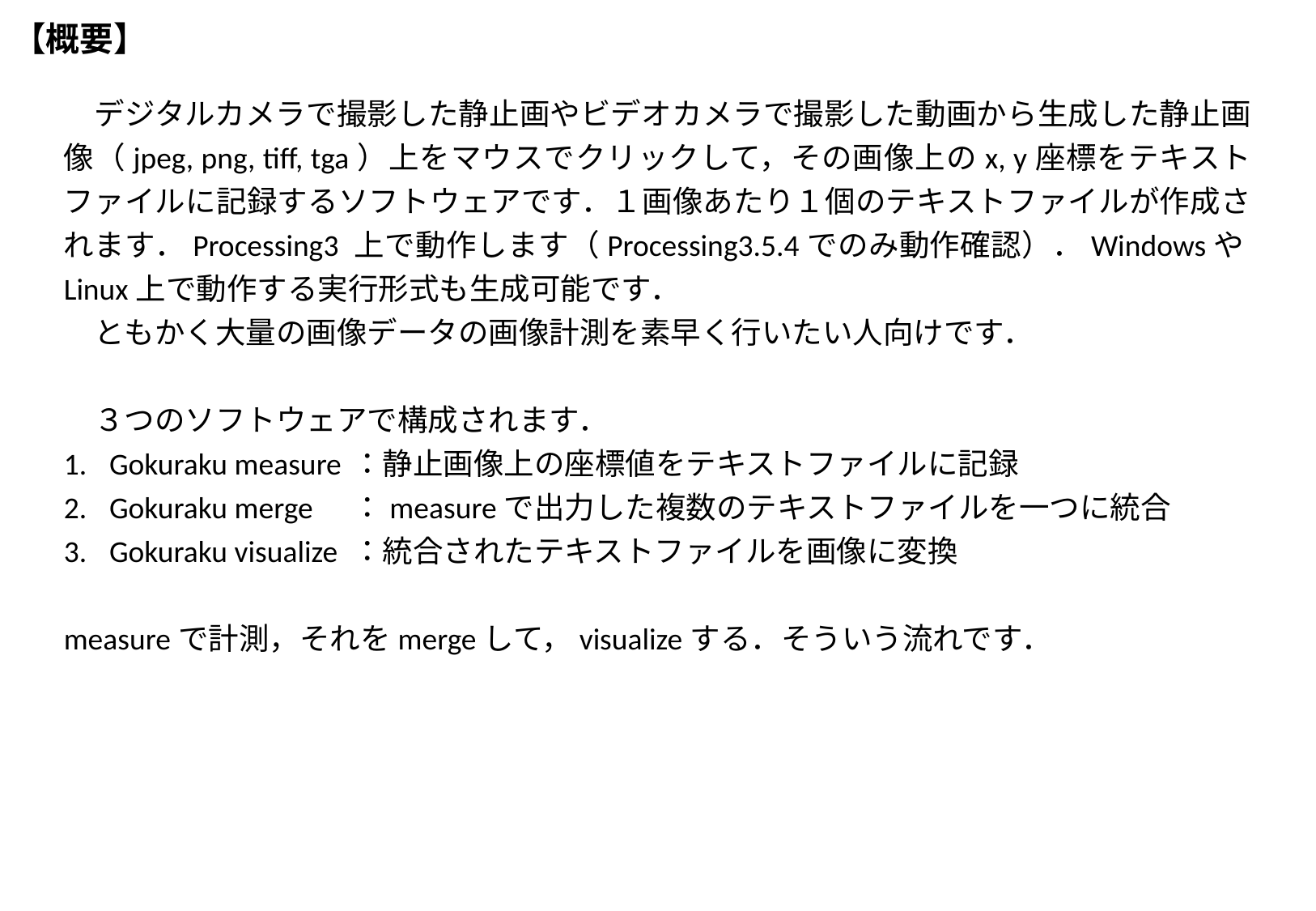

# 【概要】
　デジタルカメラで撮影した静止画やビデオカメラで撮影した動画から生成した静止画像（jpeg, png, tiff, tga）上をマウスでクリックして，その画像上のx, y座標をテキストファイルに記録するソフトウェアです．１画像あたり１個のテキストファイルが作成されます．Processing3 上で動作します（Processing3.5.4でのみ動作確認）．WindowsやLinux上で動作する実行形式も生成可能です．
　ともかく大量の画像データの画像計測を素早く行いたい人向けです．

　３つのソフトウェアで構成されます．
Gokuraku measure	：静止画像上の座標値をテキストファイルに記録
Gokuraku merge   	：measureで出力した複数のテキストファイルを一つに統合
Gokuraku visualize	：統合されたテキストファイルを画像に変換

measureで計測，それをmergeして，visualizeする．そういう流れです．